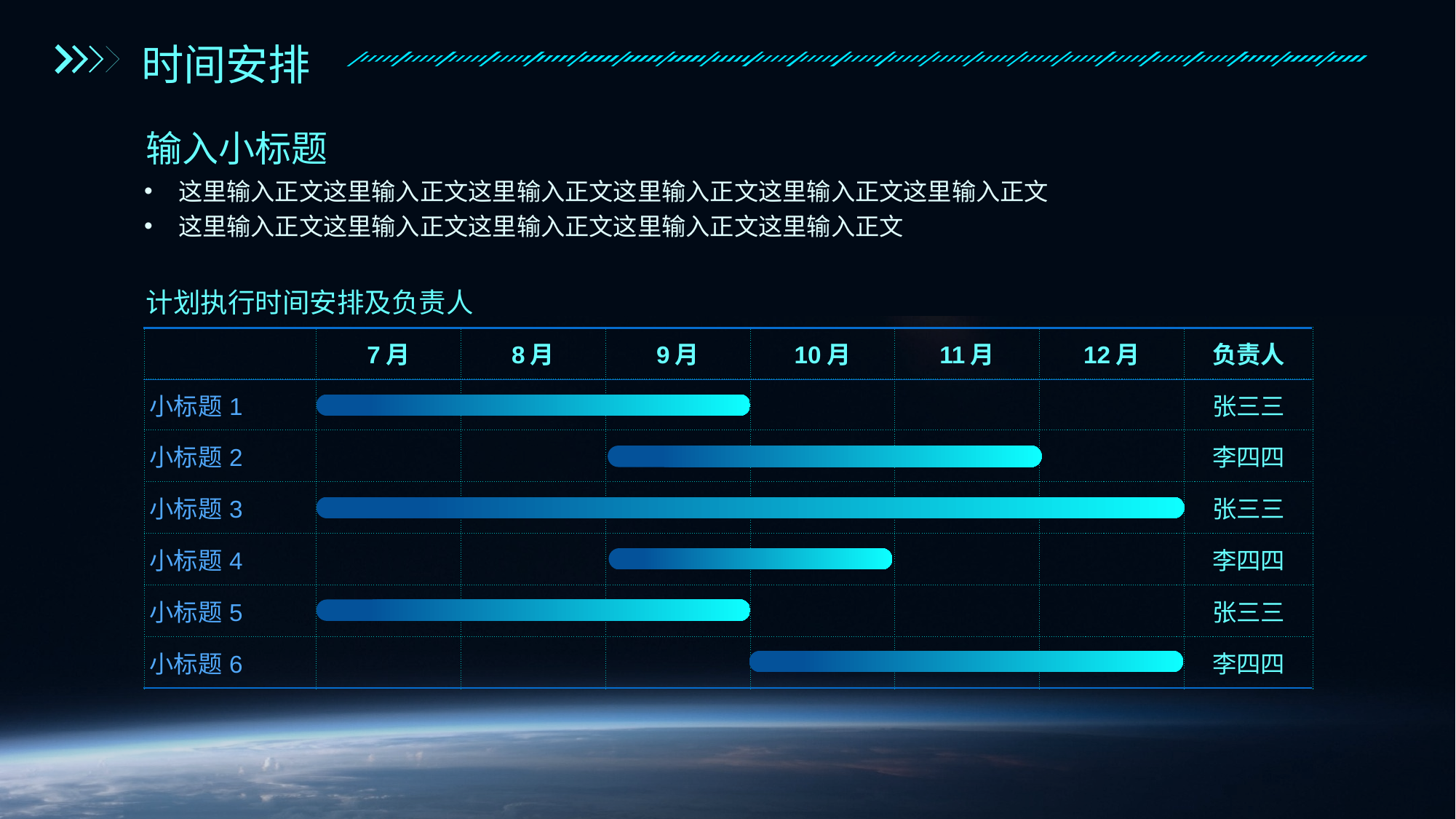

时间安排
输入小标题
这里输入正文这里输入正文这里输入正文这里输入正文这里输入正文这里输入正文
这里输入正文这里输入正文这里输入正文这里输入正文这里输入正文
计划执行时间安排及负责人
|  | 7月 | 8月 | 9月 | 10月 | 11月 | 12月 | 负责人 |
| --- | --- | --- | --- | --- | --- | --- | --- |
| 小标题1 |  |  |  |  |  |  | 张三三 |
| 小标题2 |  |  |  |  |  |  | 李四四 |
| 小标题3 |  |  |  |  |  |  | 张三三 |
| 小标题4 |  |  |  |  |  |  | 李四四 |
| 小标题5 |  |  |  |  |  |  | 张三三 |
| 小标题6 |  |  |  |  |  |  | 李四四 |